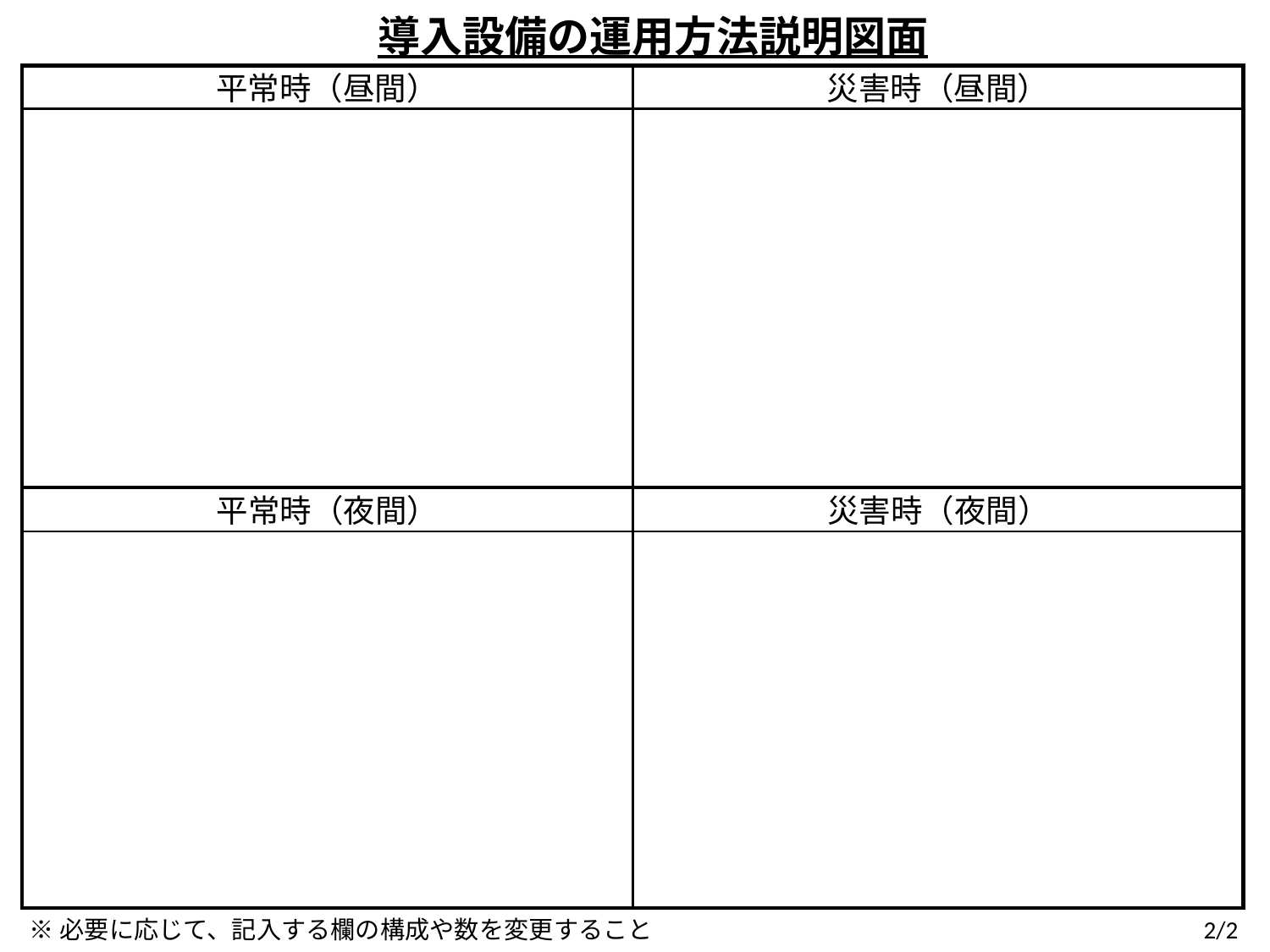

導入設備の運用方法説明図面

平常時（昼間）
災害時（昼間）
平常時（夜間）
災害時（夜間）
※必要に応じて、記入する欄の構成や数を変更すること　　　　　　　　　　　　　　　　　　　　　　2/2